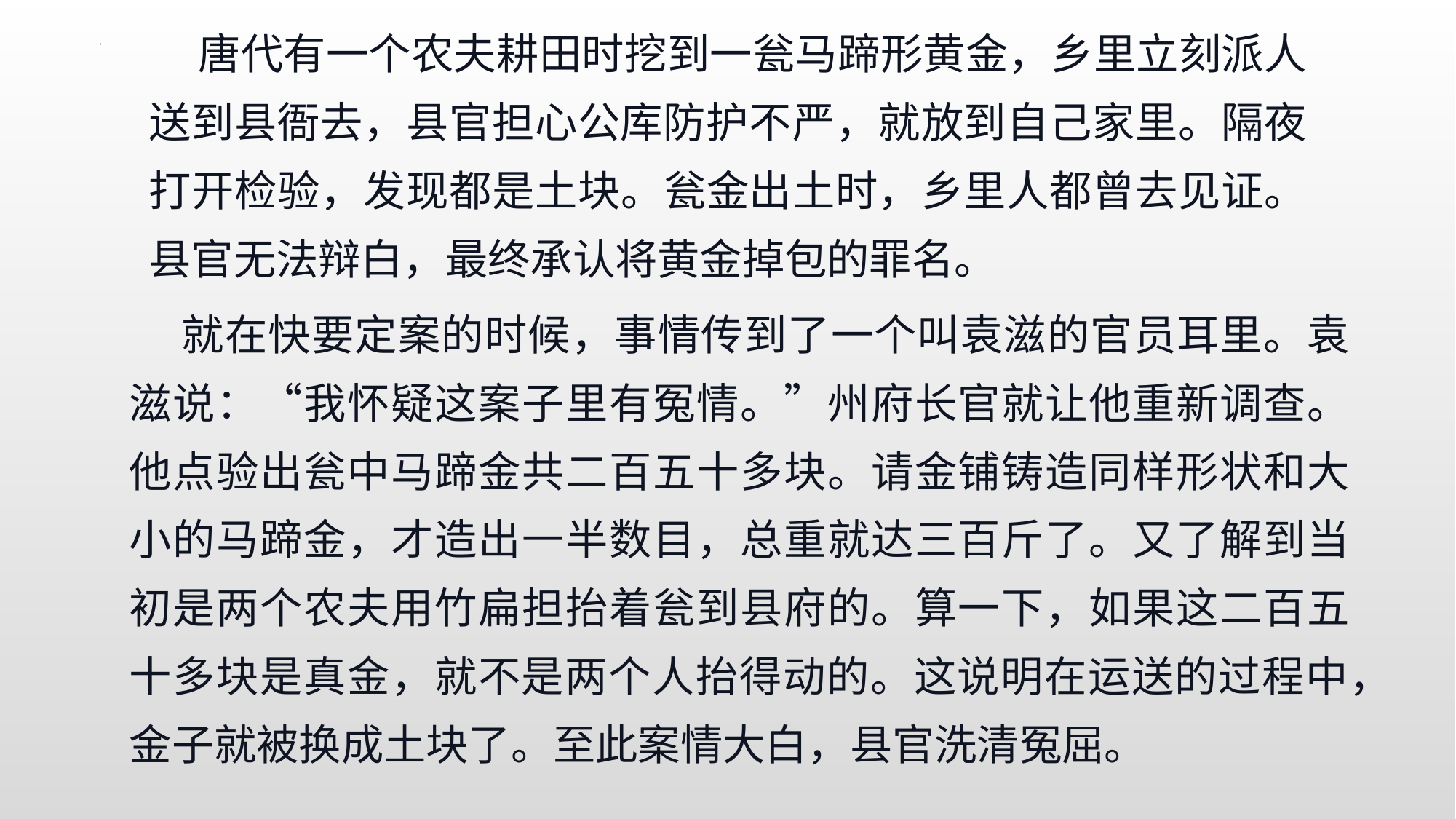

唐代有一个农夫耕田时挖到一瓮马蹄形黄金，乡里立刻派人送到县衙去，县官担心公库防护不严，就放到自己家里。隔夜打开检验，发现都是土块。瓮金出土时，乡里人都曾去见证。县官无法辩白，最终承认将黄金掉包的罪名。

    就在快要定案的时候，事情传到了一个叫袁滋的官员耳里。袁滋说：“我怀疑这案子里有冤情。”州府长官就让他重新调查。他点验出瓮中马蹄金共二百五十多块。请金铺铸造同样形状和大小的马蹄金，才造出一半数目，总重就达三百斤了。又了解到当初是两个农夫用竹扁担抬着瓮到县府的。算一下，如果这二百五十多块是真金，就不是两个人抬得动的。这说明在运送的过程中，金子就被换成土块了。至此案情大白，县官洗清冤屈。